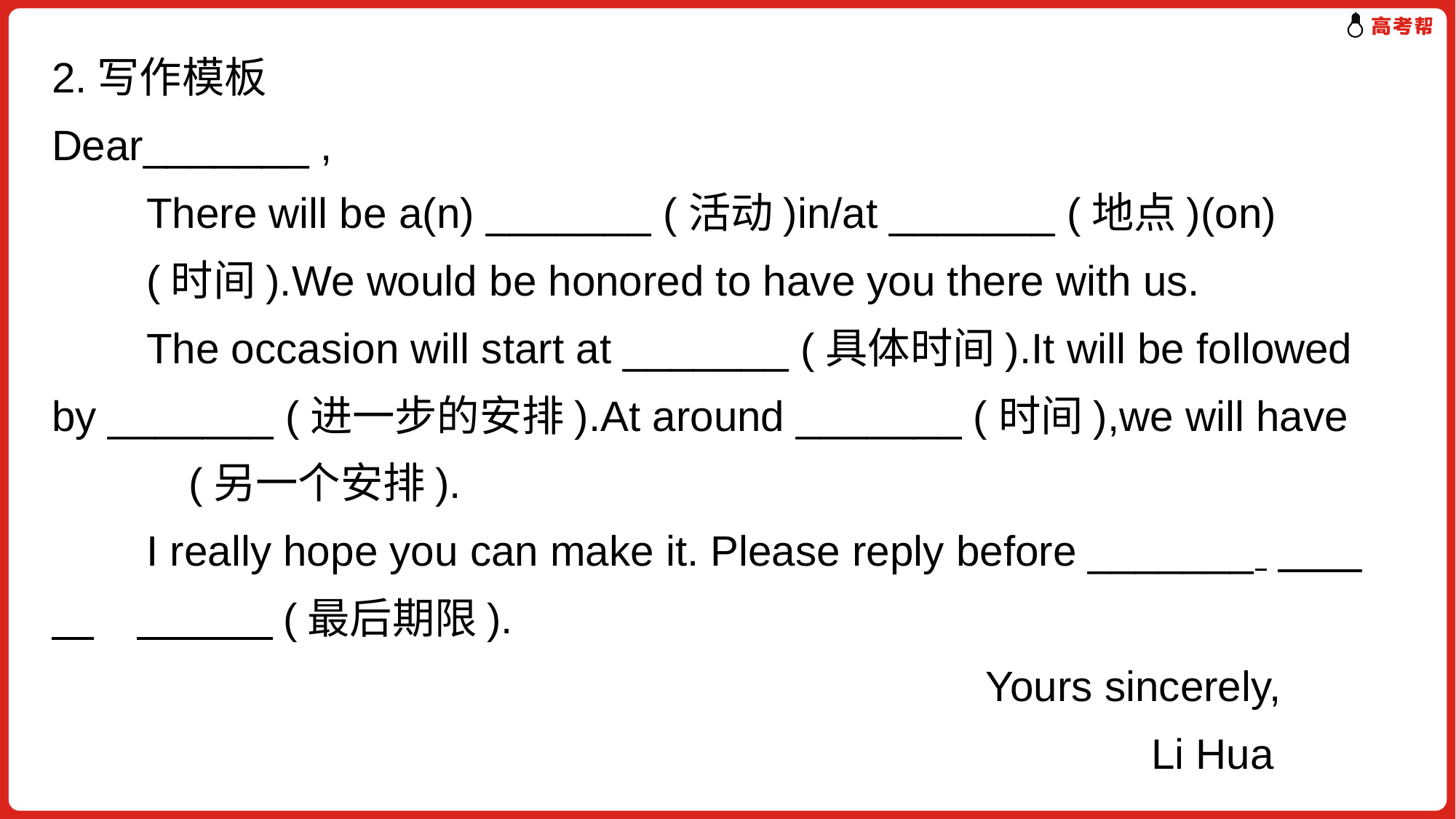

2.写作模板
Dear_______ ,
　　There will be a(n) _______ (活动)in/at _______ (地点)(on) 　　　　(时间).We would be honored to have you there with us.
　　The occasion will start at _______ (具体时间).It will be followed by _______ (进一步的安排).At around _______ (时间),we will have　　　　(另一个安排).
　　I really hope you can make it. Please reply before _______ 　　　　 　　　(最后期限).
                                                                               Yours sincerely,
                                                                                             Li Hua